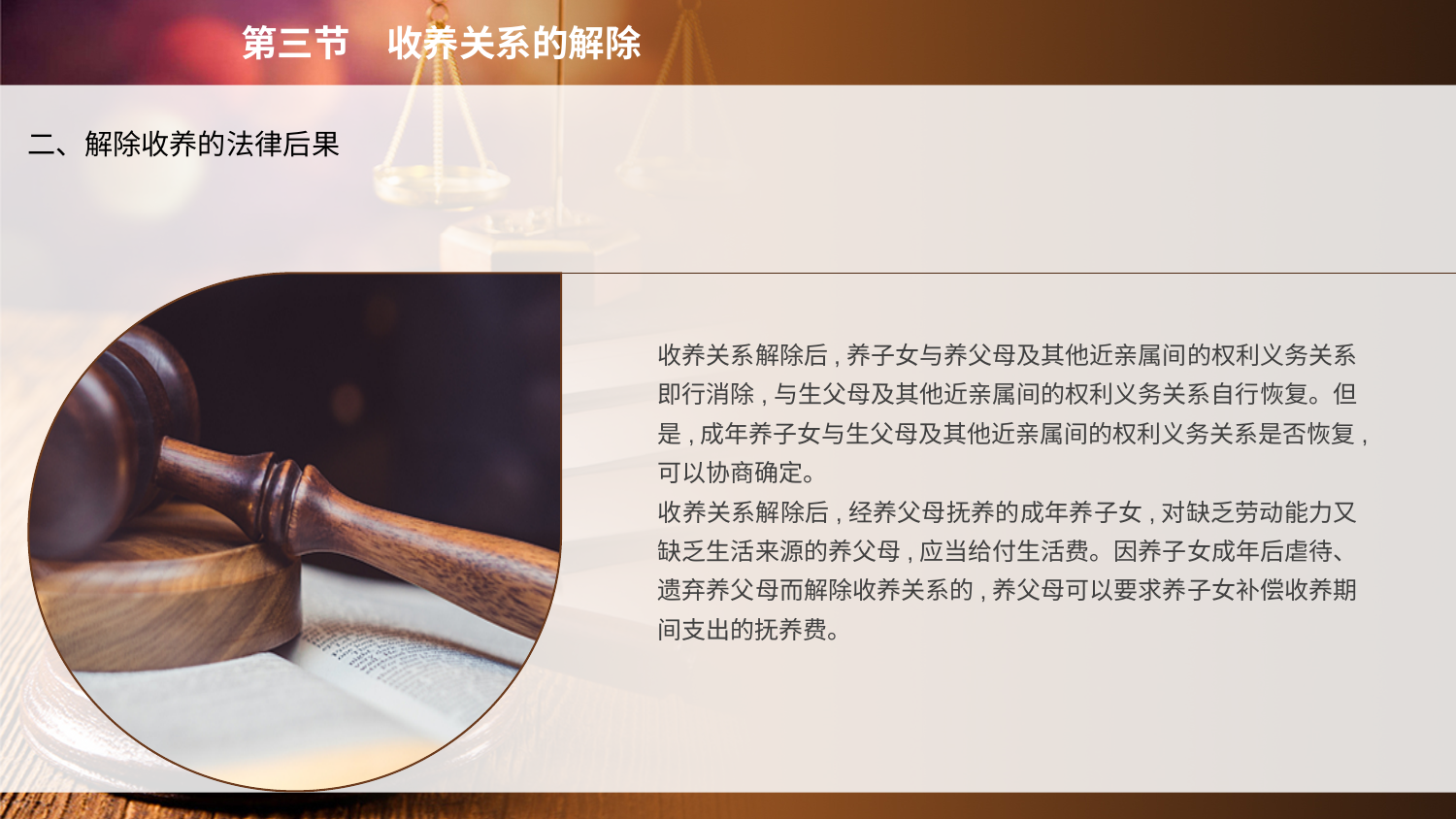

第三节　收养关系的解除
二、解除收养的法律后果

收养关系解除后,养子女与养父母及其他近亲属间的权利义务关系即行消除,与生父母及其他近亲属间的权利义务关系自行恢复。但是,成年养子女与生父母及其他近亲属间的权利义务关系是否恢复,可以协商确定。
收养关系解除后,经养父母抚养的成年养子女,对缺乏劳动能力又缺乏生活来源的养父母,应当给付生活费。因养子女成年后虐待、遗弃养父母而解除收养关系的,养父母可以要求养子女补偿收养期间支出的抚养费。